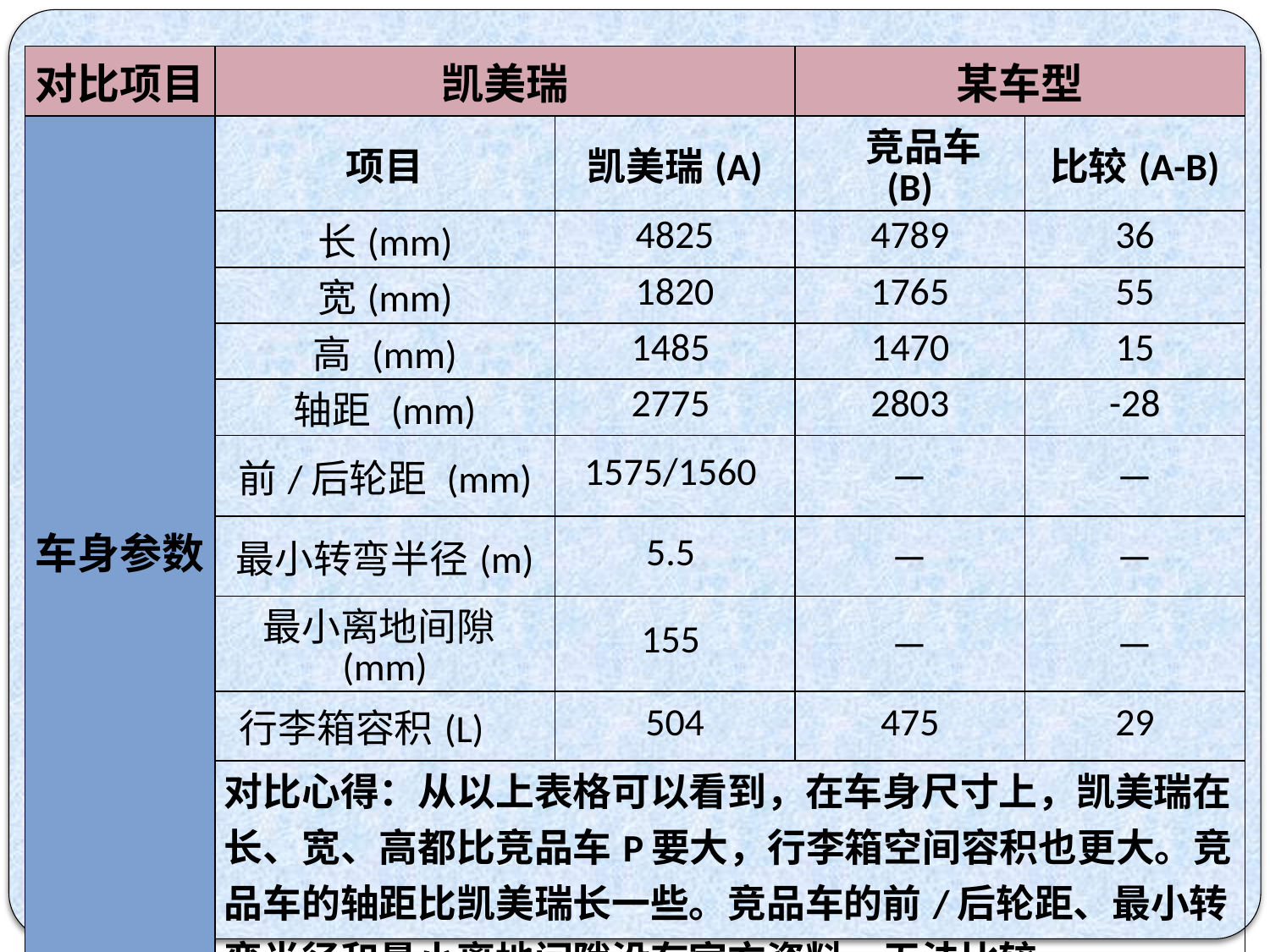

| 对比项目 | 凯美瑞 |  | 某车型 |  |
| --- | --- | --- | --- | --- |
| 车身参数 | 项目 | 凯美瑞(A) | 竞品车(B) | 比较(A-B) |
|  | 长(mm) | 4825 | 4789 | 36 |
|  | 宽(mm) | 1820 | 1765 | 55 |
|  | 高 (mm) | 1485 | 1470 | 15 |
|  | 轴距 (mm) | 2775 | 2803 | -28 |
|  | 前/后轮距 (mm) | 1575/1560 | － | － |
|  | 最小转弯半径(m) | 5.5 | － | － |
|  | 最小离地间隙(mm) | 155 | － | － |
|  | 行李箱容积(L) | 504 | 475 | 29 |
|  | 对比心得：从以上表格可以看到，在车身尺寸上，凯美瑞在长、宽、高都比竞品车P要大，行李箱空间容积也更大。竞品车的轴距比凯美瑞长一些。竞品车的前/后轮距、最小转弯半径和最小离地间隙没有官方资料，无法比较。 |  |  |  |